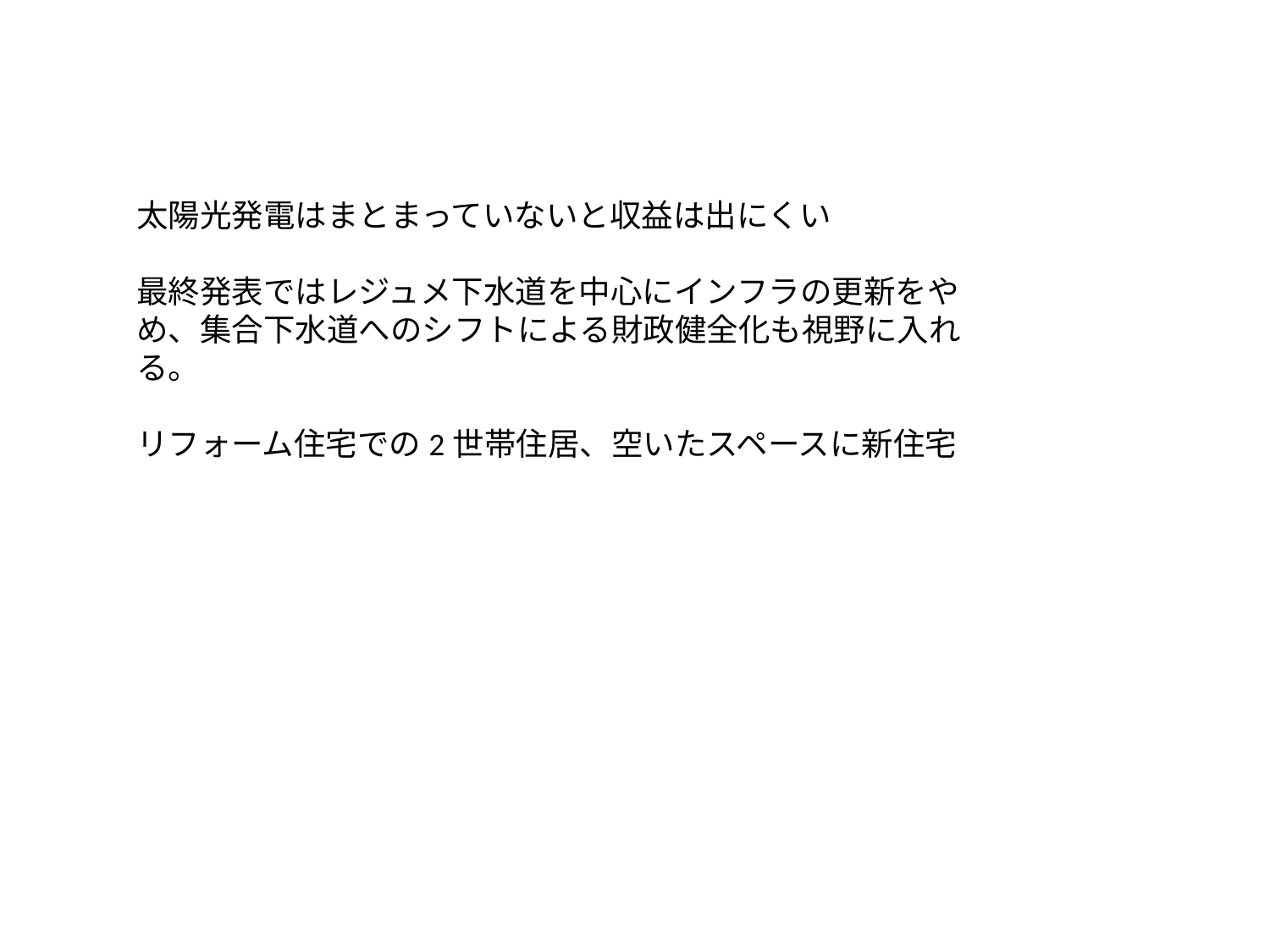

47
太陽光発電はまとまっていないと収益は出にくい

最終発表ではレジュメ下水道を中心にインフラの更新をやめ、集合下水道へのシフトによる財政健全化も視野に入れる。

リフォーム住宅での2世帯住居、空いたスペースに新住宅